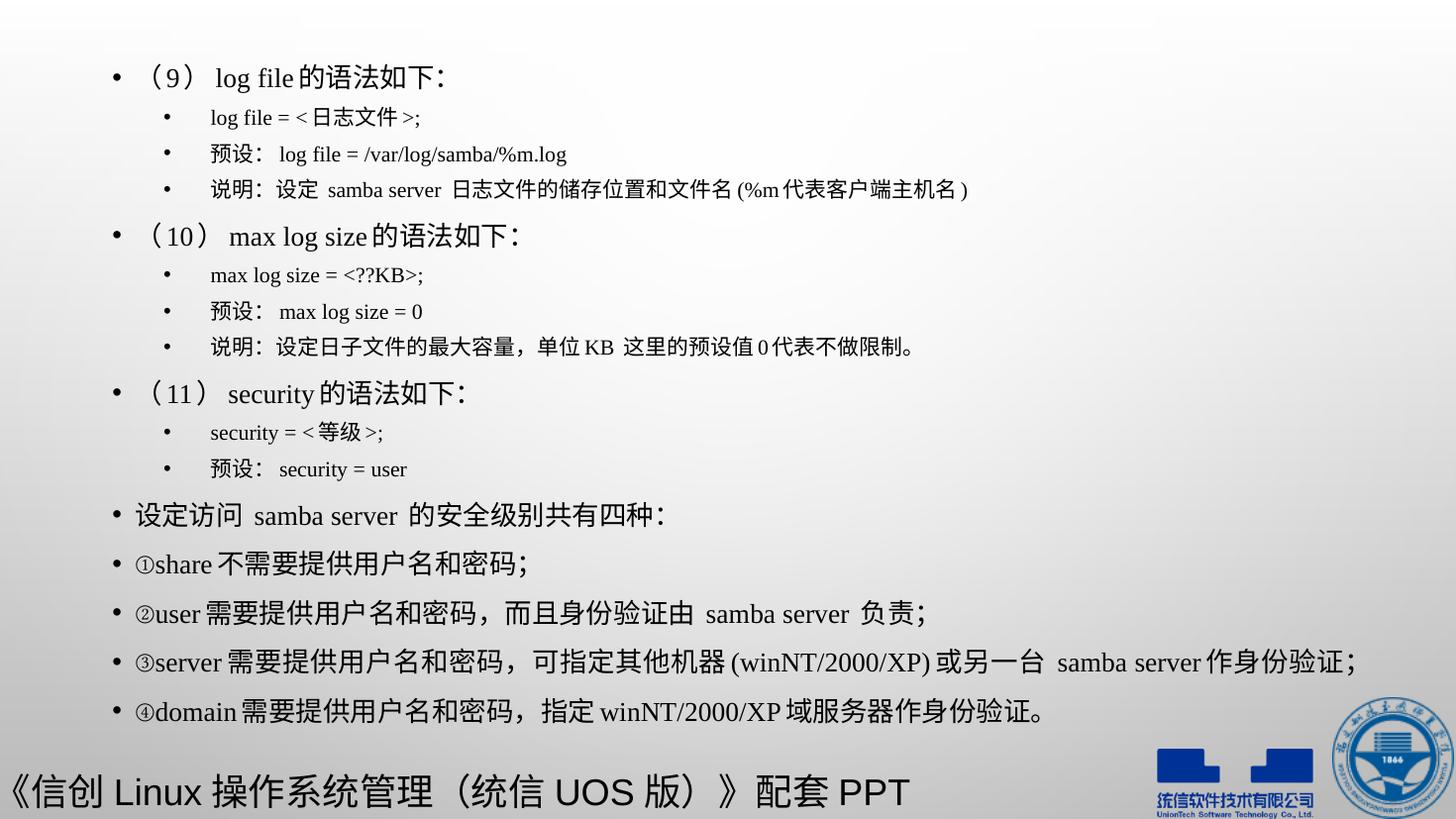

（9）log file的语法如下：
log file = <日志文件>;
预设：log file = /var/log/samba/%m.log
说明：设定 samba server 日志文件的储存位置和文件名(%m代表客户端主机名)
（10）max log size的语法如下：
max log size = <??KB>;
预设：max log size = 0
说明：设定日子文件的最大容量，单位KB 这里的预设值0代表不做限制。
（11）security的语法如下：
security = <等级>;
预设：security = user
设定访问 samba server 的安全级别共有四种：
①share不需要提供用户名和密码；
②user需要提供用户名和密码，而且身份验证由 samba server 负责；
③server需要提供用户名和密码，可指定其他机器(winNT/2000/XP)或另一台 samba server作身份验证；
④domain需要提供用户名和密码，指定winNT/2000/XP域服务器作身份验证。